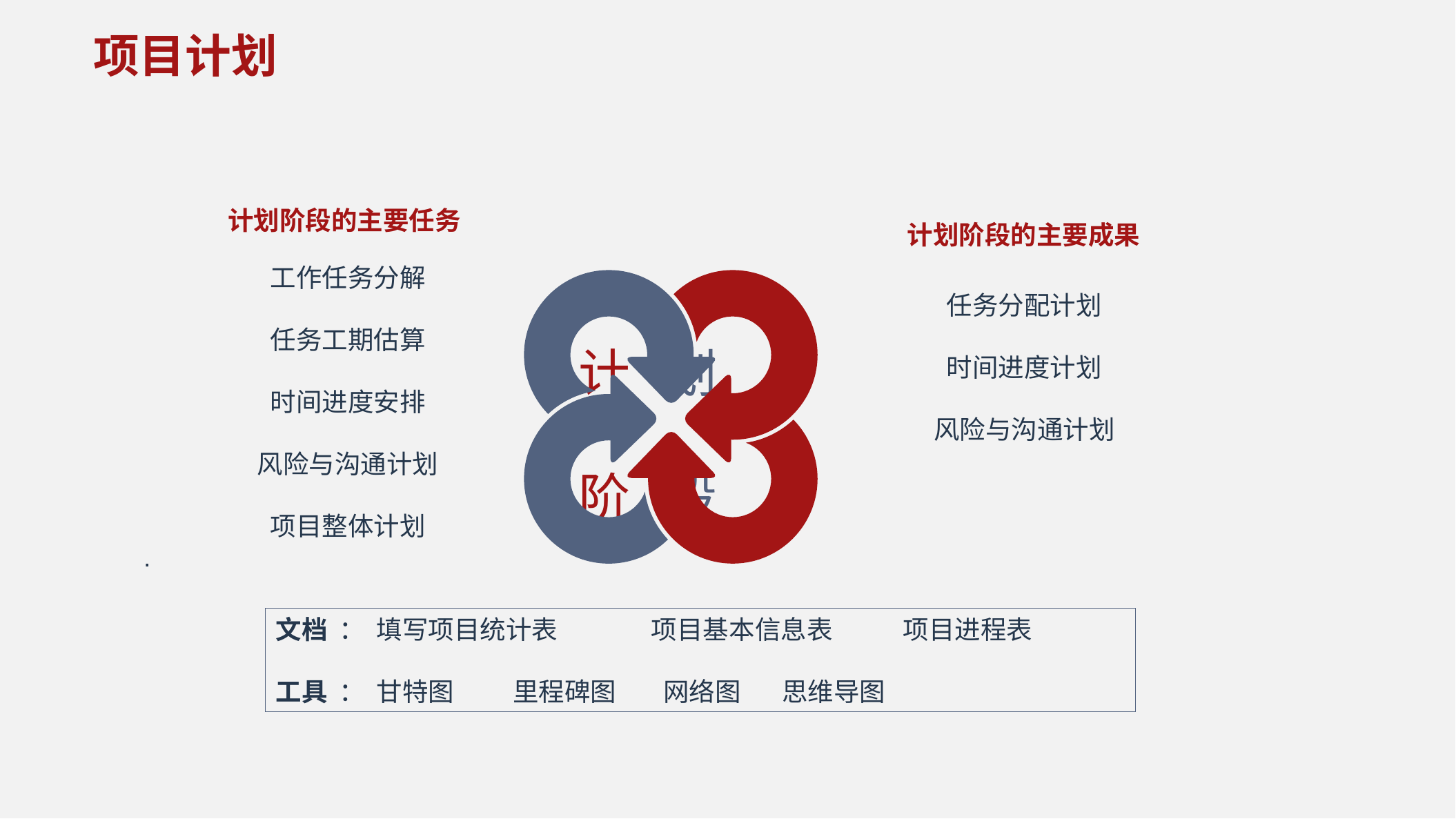

项目计划
计划阶段的主要任务
工作任务分解

任务工期估算

时间进度安排

风险与沟通计划

项目整体计划
.
计划阶段的主要成果
任务分配计划

时间进度计划

风险与沟通计划

计   划
阶   段
文档  ：  填写项目统计表                项目基本信息表            项目进程表

工具  ：  甘特图          里程碑图        网络图       思维导图